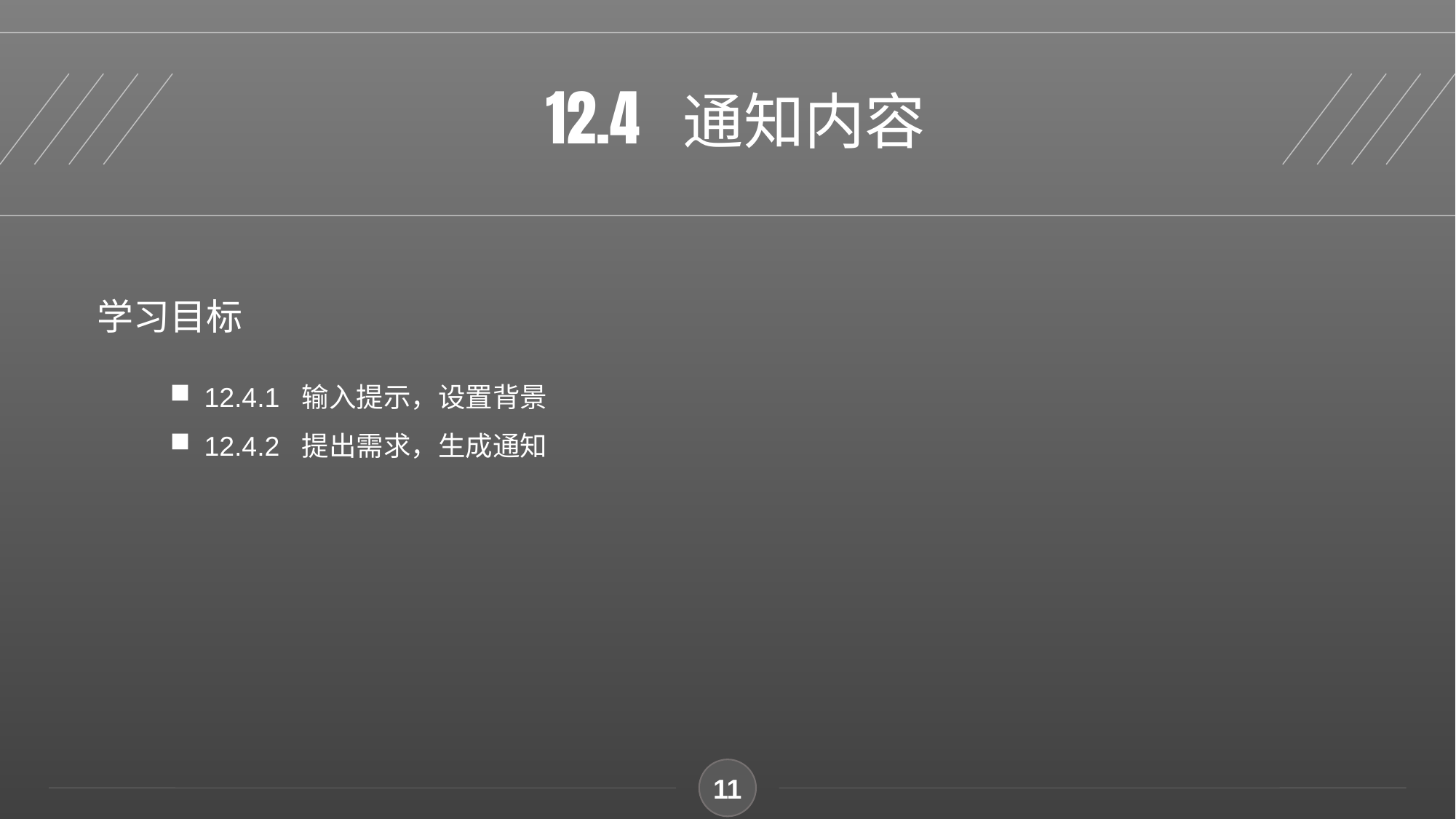

12.4  通知内容

学习目标
12.4.1  输入提示，设置背景
12.4.2  提出需求，生成通知